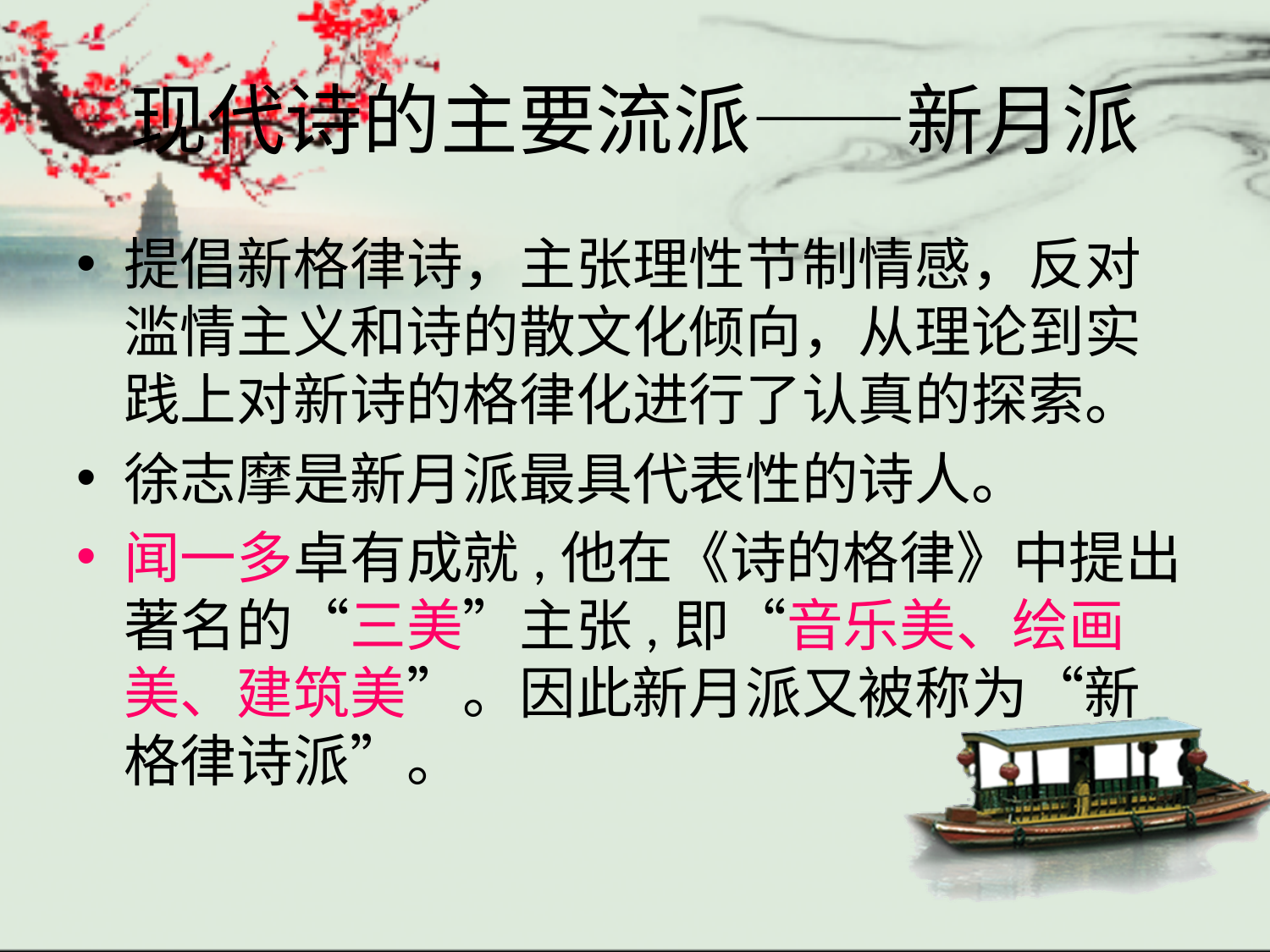

# 现代诗的主要流派——新月派
提倡新格律诗，主张理性节制情感，反对滥情主义和诗的散文化倾向，从理论到实践上对新诗的格律化进行了认真的探索。
徐志摩是新月派最具代表性的诗人。
闻一多卓有成就,他在《诗的格律》中提出著名的“三美”主张,即“音乐美、绘画美、建筑美”。因此新月派又被称为“新格律诗派”。